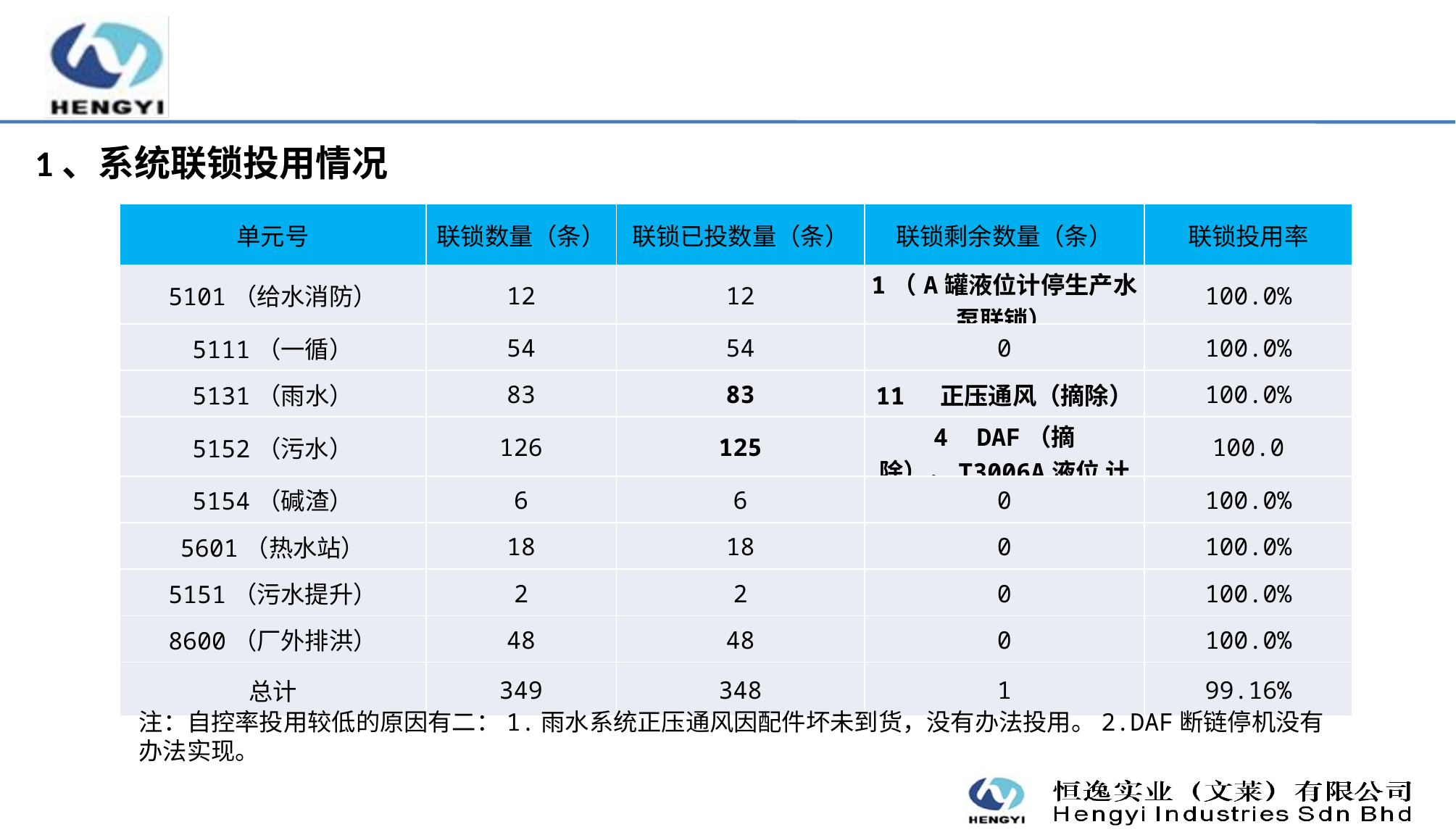

1、系统联锁投用情况
| 单元号 | 联锁数量（条） | 联锁已投数量（条） | 联锁剩余数量（条） | 联锁投用率 |
| --- | --- | --- | --- | --- |
| 5101（给水消防） | 12 | 12 | 1（A罐液位计停生产水泵联锁） | 100.0% |
| 5111（一循） | 54 | 54 | 0 | 100.0% |
| 5131（雨水） | 83 | 83 | 11 正压通风（摘除） | 100.0% |
| 5152（污水） | 126 | 125 | 4 DAF（摘除），T3006A液位 计 | 100.0 |
| 5154（碱渣） | 6 | 6 | 0 | 100.0% |
| 5601（热水站） | 18 | 18 | 0 | 100.0% |
| 5151（污水提升） | 2 | 2 | 0 | 100.0% |
| 8600（厂外排洪） | 48 | 48 | 0 | 100.0% |
| 总计 | 349 | 348 | 1 | 99.16% |
注：自控率投用较低的原因有二：1.雨水系统正压通风因配件坏未到货，没有办法投用。2.DAF断链停机没有办法实现。